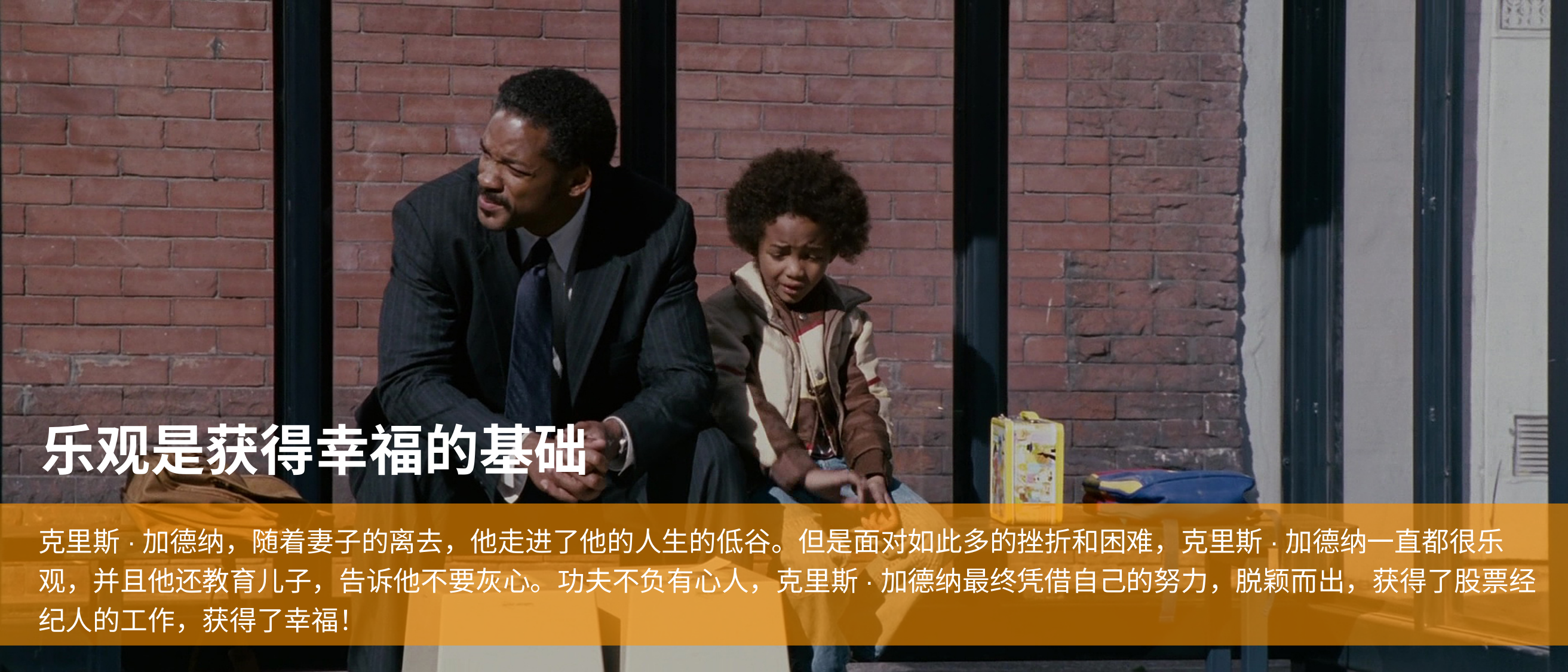

乐观是获得幸福的基础

克里斯·加德纳，随着妻子的离去，他走进了他的人生的低谷。但是面对如此多的挫折和困难，克里斯·加德纳一直都很乐观，并且他还教育儿子，告诉他不要灰心。功夫不负有心人，克里斯·加德纳最终凭借自己的努力，脱颖而出，获得了股票经纪人的工作，获得了幸福！